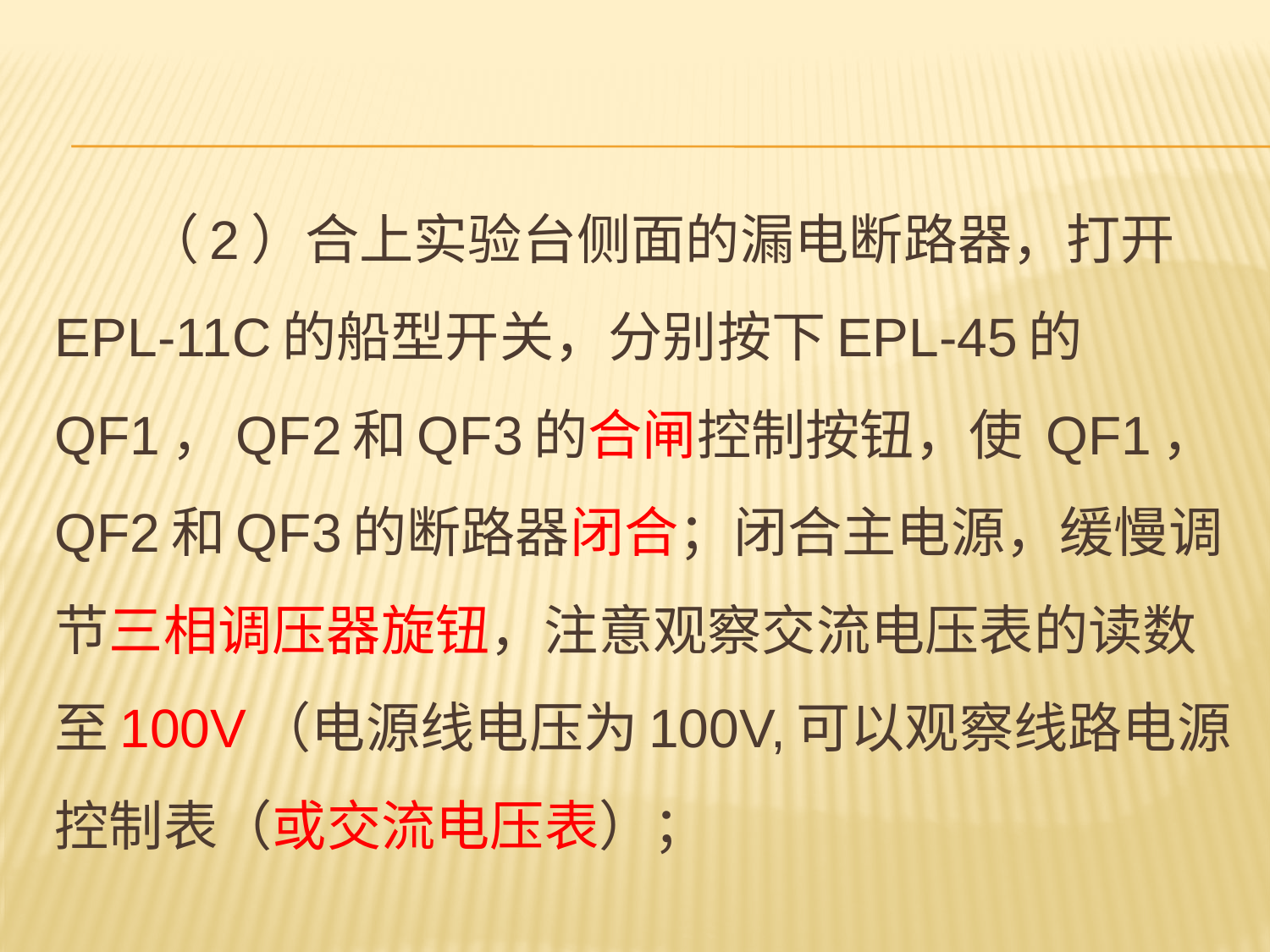

（2）合上实验台侧面的漏电断路器，打开EPL-11C的船型开关，分别按下EPL-45的QF1，QF2和QF3的合闸控制按钮，使 QF1，QF2和QF3的断路器闭合；闭合主电源，缓慢调节三相调压器旋钮，注意观察交流电压表的读数至100V（电源线电压为100V,可以观察线路电源控制表（或交流电压表）；